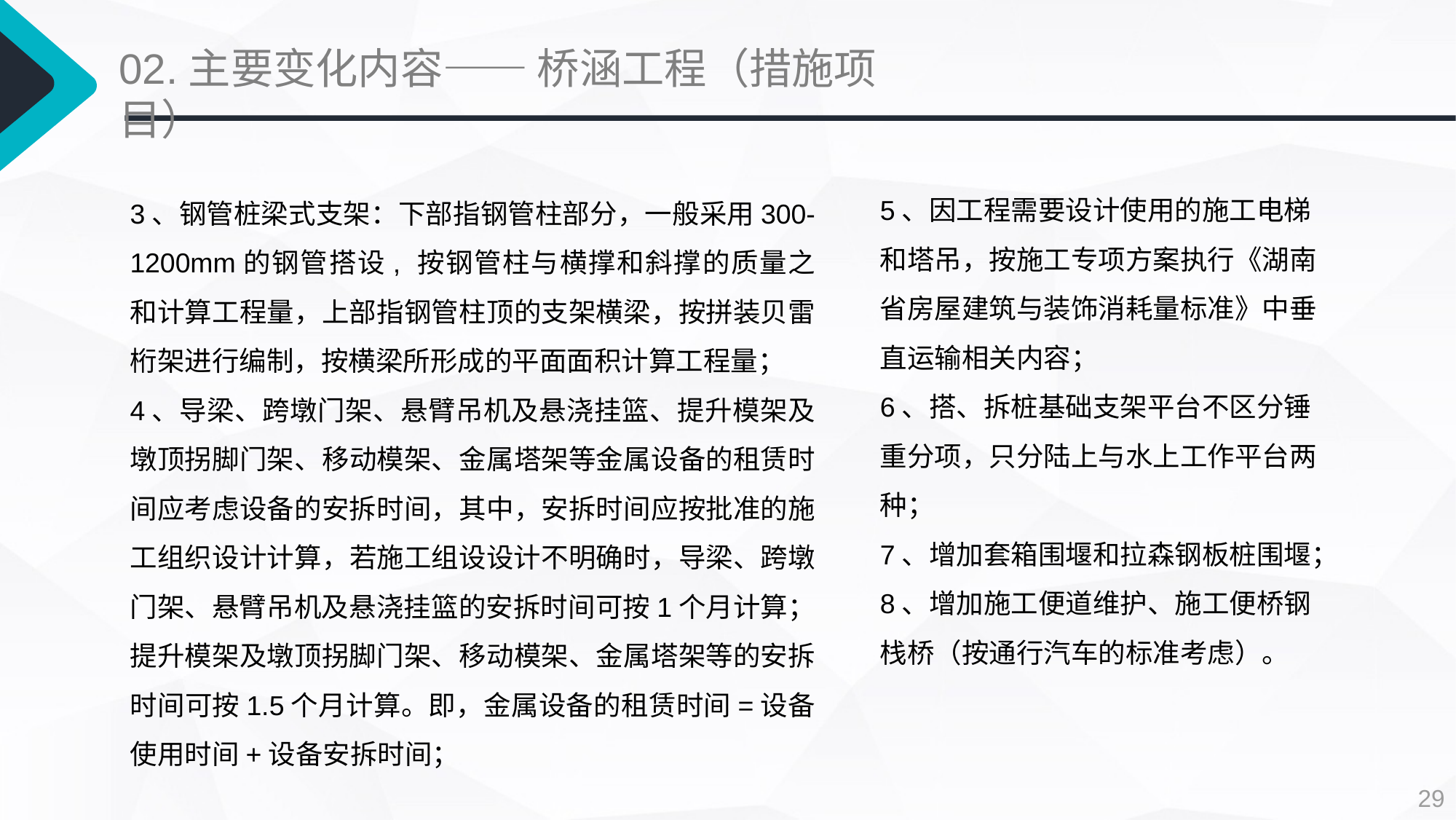

02.主要变化内容—— 桥涵工程（措施项目）
5、因工程需要设计使用的施工电梯和塔吊，按施工专项方案执行《湖南省房屋建筑与装饰消耗量标准》中垂直运输相关内容；
6、搭、拆桩基础支架平台不区分锤重分项，只分陆上与水上工作平台两种；
7、增加套箱围堰和拉森钢板桩围堰；
8、增加施工便道维护、施工便桥钢栈桥（按通行汽车的标准考虑）。
3、钢管桩梁式支架：下部指钢管柱部分，一般采用300-1200mm的钢管搭设, 按钢管柱与横撑和斜撑的质量之和计算工程量，上部指钢管柱顶的支架横梁，按拼装贝雷桁架进行编制，按横梁所形成的平面面积计算工程量；
4、导梁、跨墩门架、悬臂吊机及悬浇挂篮、提升模架及墩顶拐脚门架、移动模架、金属塔架等金属设备的租赁时间应考虑设备的安拆时间，其中，安拆时间应按批准的施工组织设计计算，若施工组设设计不明确时，导梁、跨墩门架、悬臂吊机及悬浇挂篮的安拆时间可按1个月计算；提升模架及墩顶拐脚门架、移动模架、金属塔架等的安拆时间可按1.5个月计算。即，金属设备的租赁时间=设备使用时间+设备安拆时间；
29